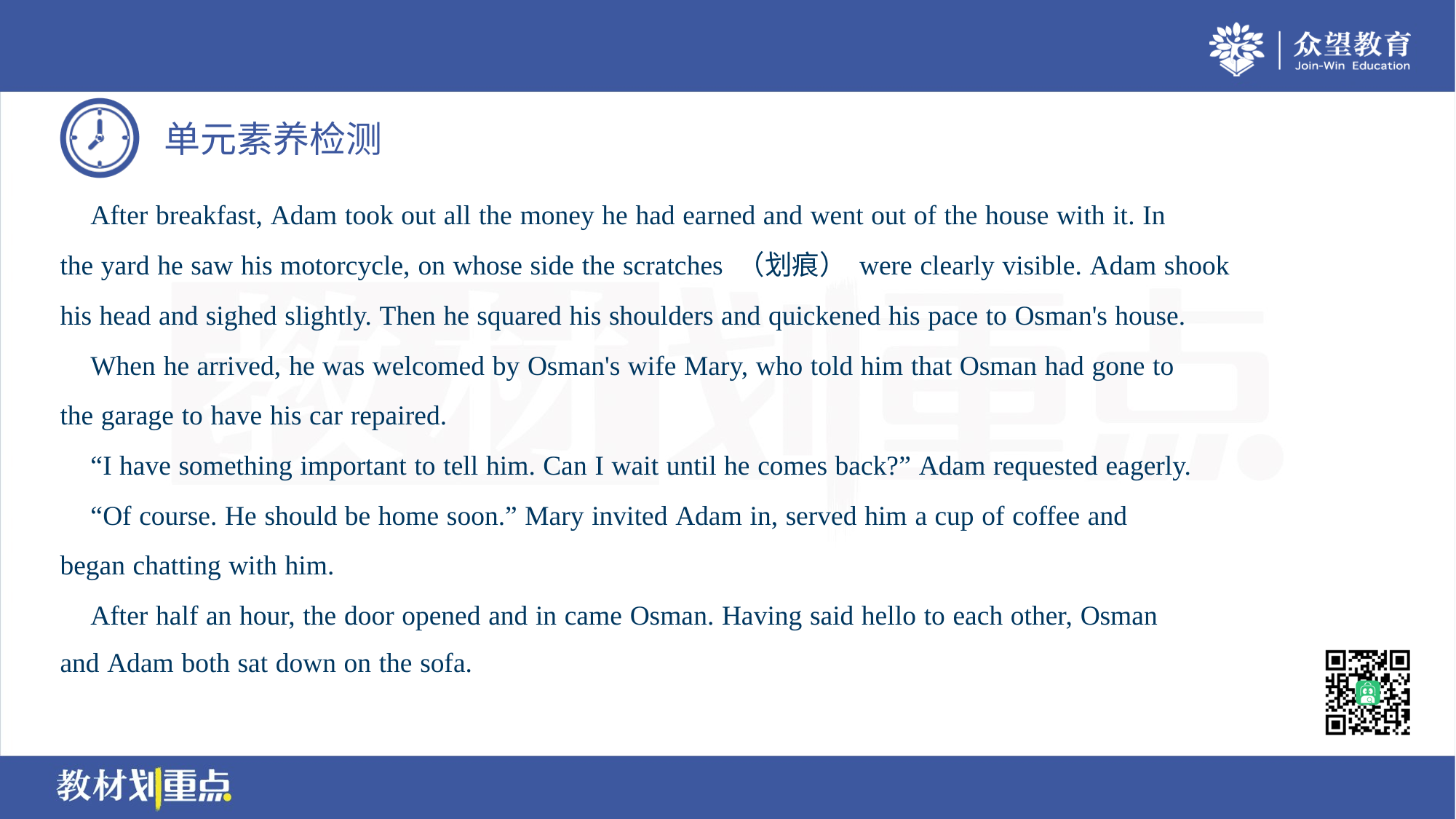

After breakfast, Adam took out all the money he had earned and went out of the house with it. In
the yard he saw his motorcycle, on whose side the scratches （划痕） were clearly visible. Adam shook
his head and sighed slightly. Then he squared his shoulders and quickened his pace to Osman's house.
    When he arrived, he was welcomed by Osman's wife Mary, who told him that Osman had gone to
the garage to have his car repaired.
    “I have something important to tell him. Can I wait until he comes back?” Adam requested eagerly.
    “Of course. He should be home soon.” Mary invited Adam in, served him a cup of coffee and
began chatting with him.
    After half an hour, the door opened and in came Osman. Having said hello to each other, Osman
and Adam both sat down on the sofa.